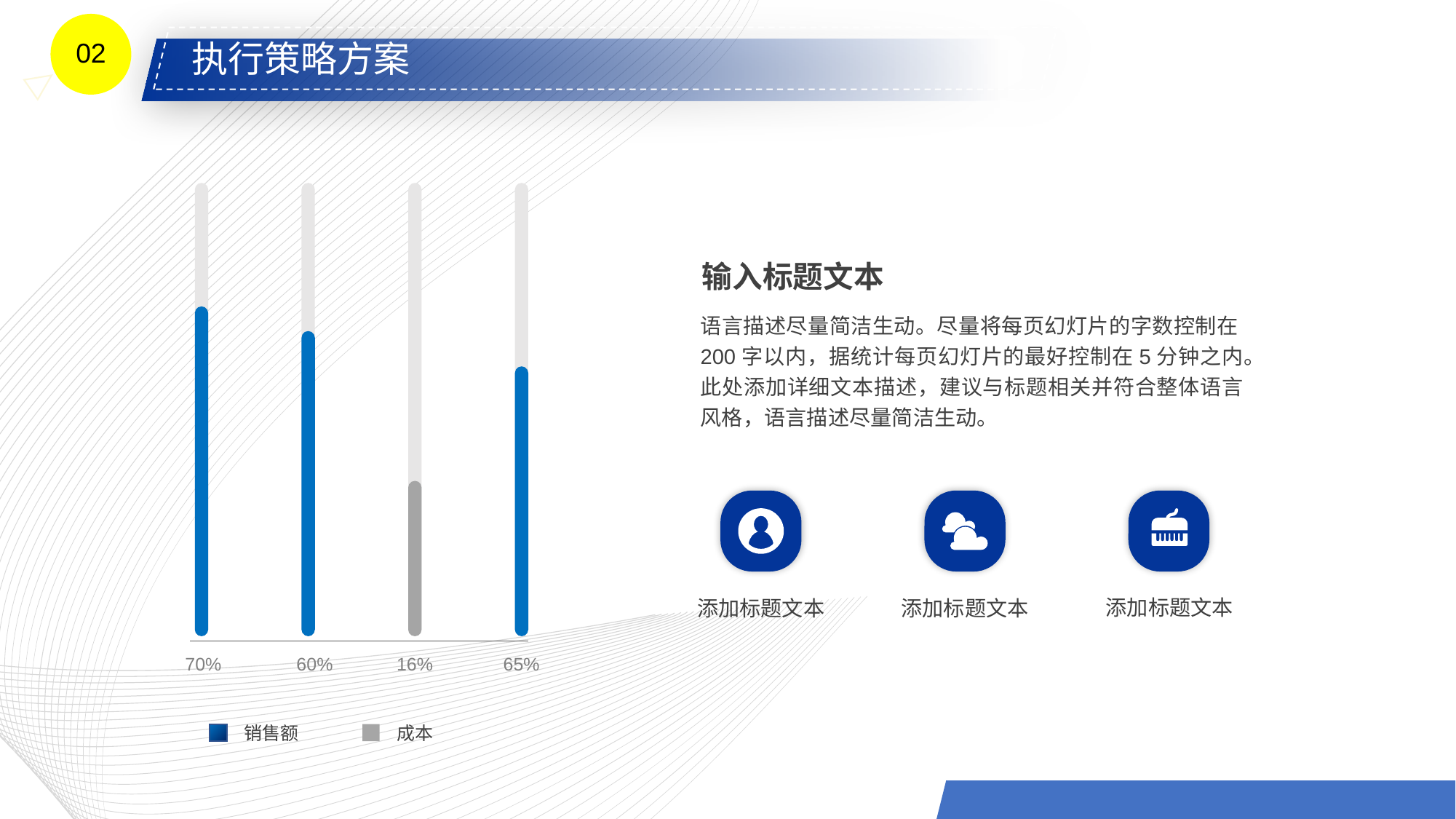

02
执行策略方案

输入标题文本
语言描述尽量简洁生动。尽量将每页幻灯片的字数控制在200字以内，据统计每页幻灯片的最好控制在5分钟之内。此处添加详细文本描述，建议与标题相关并符合整体语言风格，语言描述尽量简洁生动。

添加标题文本
添加标题文本
添加标题文本
65%
60%
16%
70%
销售额
成本